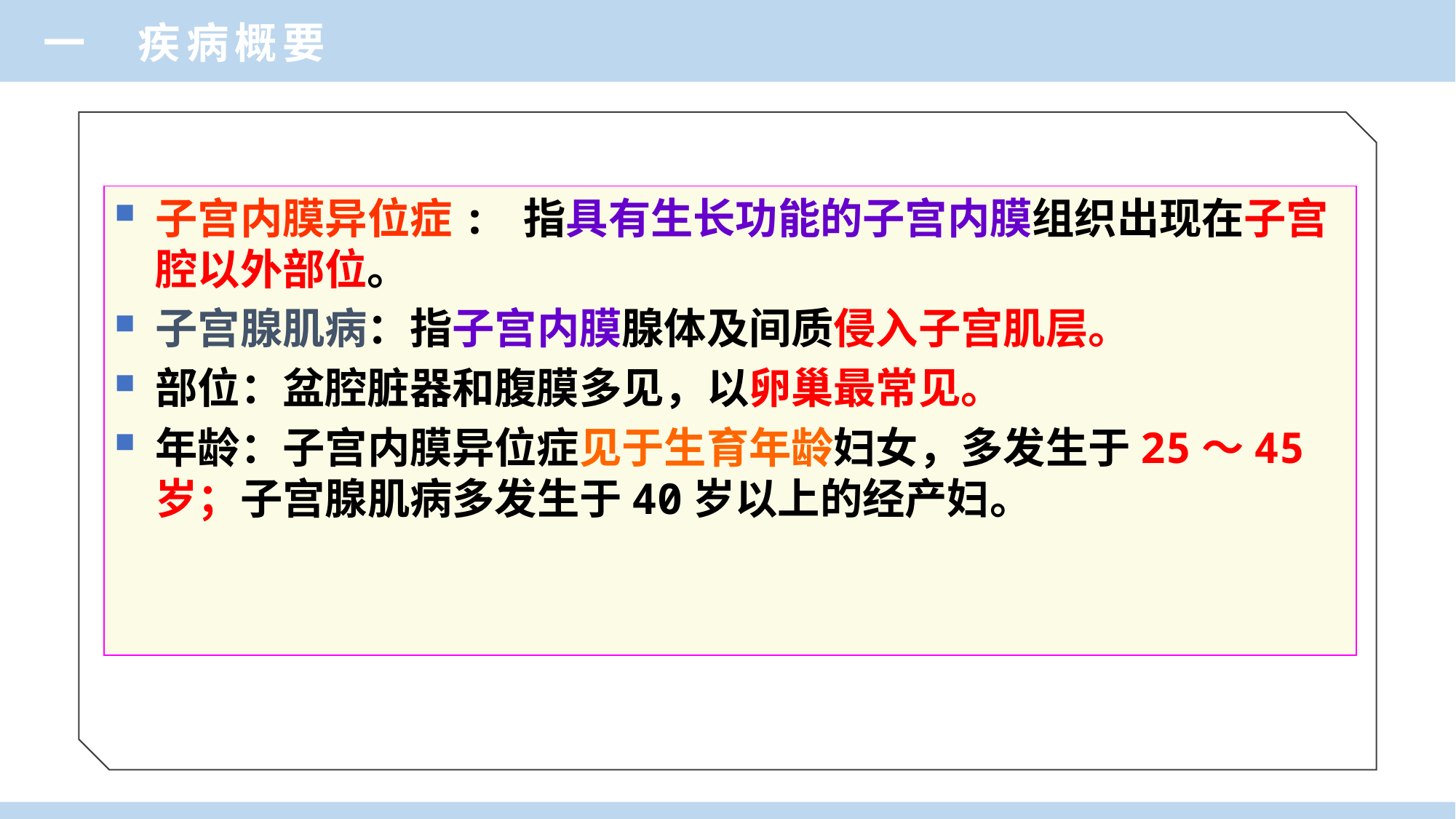

一   疾病概要

子宫内膜异位症: 指具有生长功能的子宫内膜组织出现在子宫腔以外部位。
子宫腺肌病：指子宫内膜腺体及间质侵入子宫肌层。
部位：盆腔脏器和腹膜多见，以卵巢最常见。
年龄：子宫内膜异位症见于生育年龄妇女，多发生于25～45岁；子宫腺肌病多发生于40岁以上的经产妇。